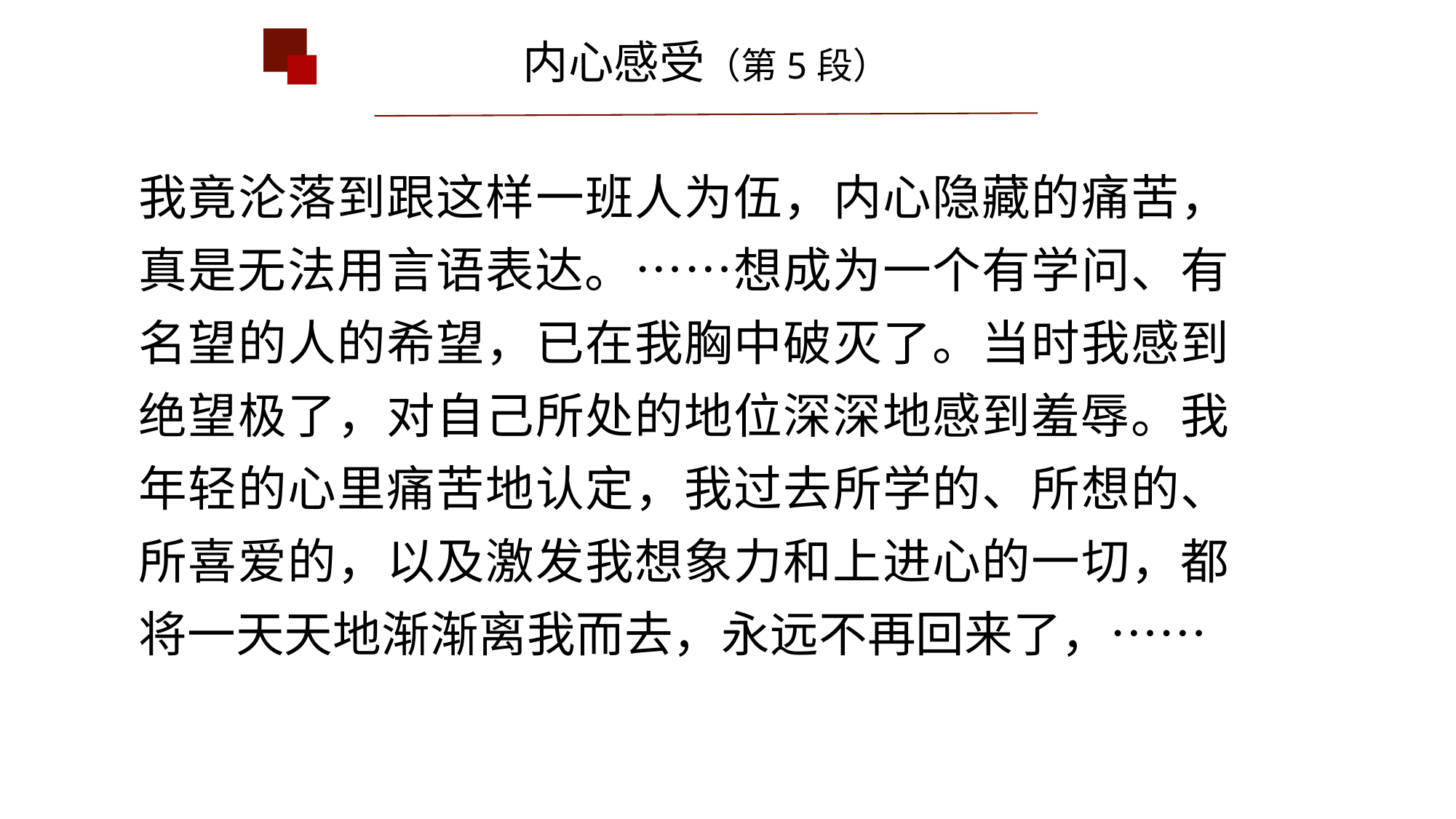

内心感受（第5段）

我竟沦落到跟这样一班人为伍，内心隐藏的痛苦，真是无法用言语表达。……想成为一个有学问、有名望的人的希望，已在我胸中破灭了。当时我感到绝望极了，对自己所处的地位深深地感到羞辱。我年轻的心里痛苦地认定，我过去所学的、所想的、所喜爱的，以及激发我想象力和上进心的一切，都将一天天地渐渐离我而去，永远不再回来了，……